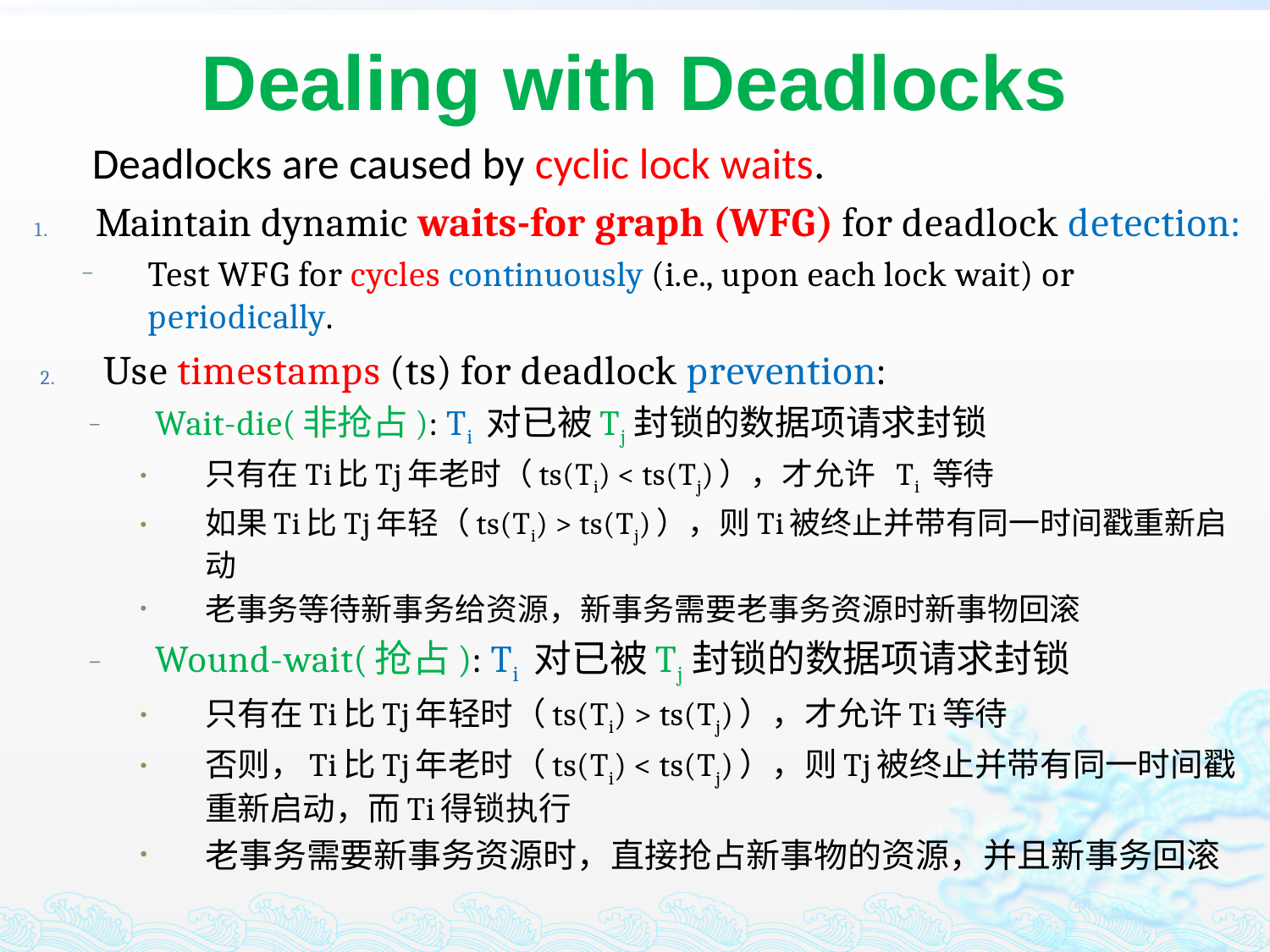

# Dealing with Deadlocks
      Deadlocks are caused by cyclic lock waits.
Maintain dynamic waits-for graph (WFG) for deadlock detection:
Test WFG for cycles continuously (i.e., upon each lock wait) or periodically.
Use timestamps (ts) for deadlock prevention:
Wait-die(非抢占): Ti 对已被Tj 封锁的数据项请求封锁
只有在Ti比Tj年老时（ts(Ti) < ts(Tj)），才允许  Ti 等待
如果Ti比Tj年轻（ts(Ti) > ts(Tj)），则Ti被终止并带有同一时间戳重新启动
老事务等待新事务给资源，新事务需要老事务资源时新事物回滚
Wound-wait(抢占): Ti 对已被Tj 封锁的数据项请求封锁
只有在Ti比Tj年轻时（ts(Ti) > ts(Tj)），才允许Ti等待
否则，Ti比Tj年老时（ts(Ti) < ts(Tj)），则Tj被终止并带有同一时间戳重新启动，而Ti得锁执行
老事务需要新事务资源时，直接抢占新事物的资源，并且新事务回滚